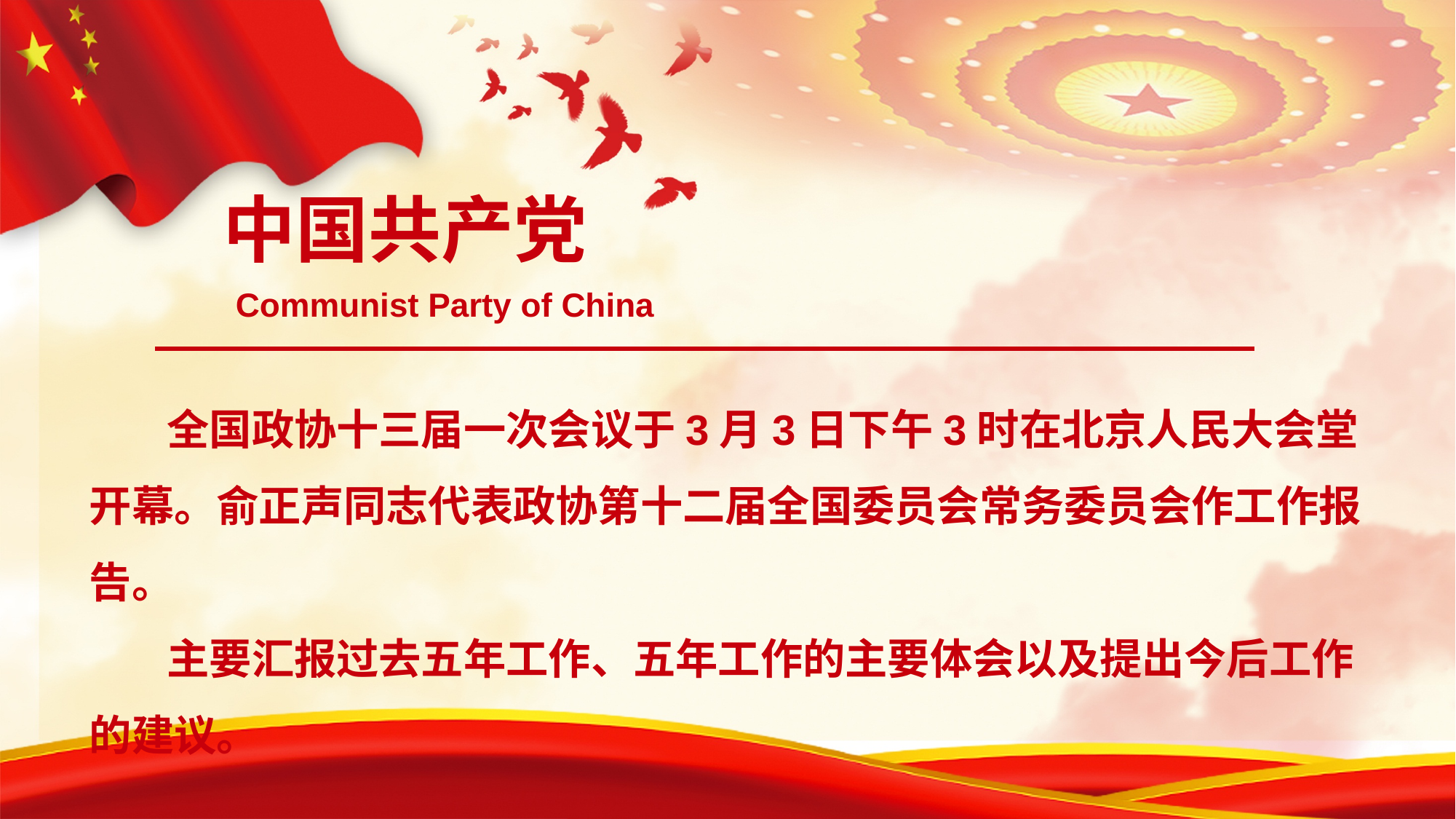

中国共产党
Communist Party of China
       全国政协十三届一次会议于3月3日下午3时在北京人民大会堂开幕。俞正声同志代表政协第十二届全国委员会常务委员会作工作报告。
       主要汇报过去五年工作、五年工作的主要体会以及提出今后工作的建议。